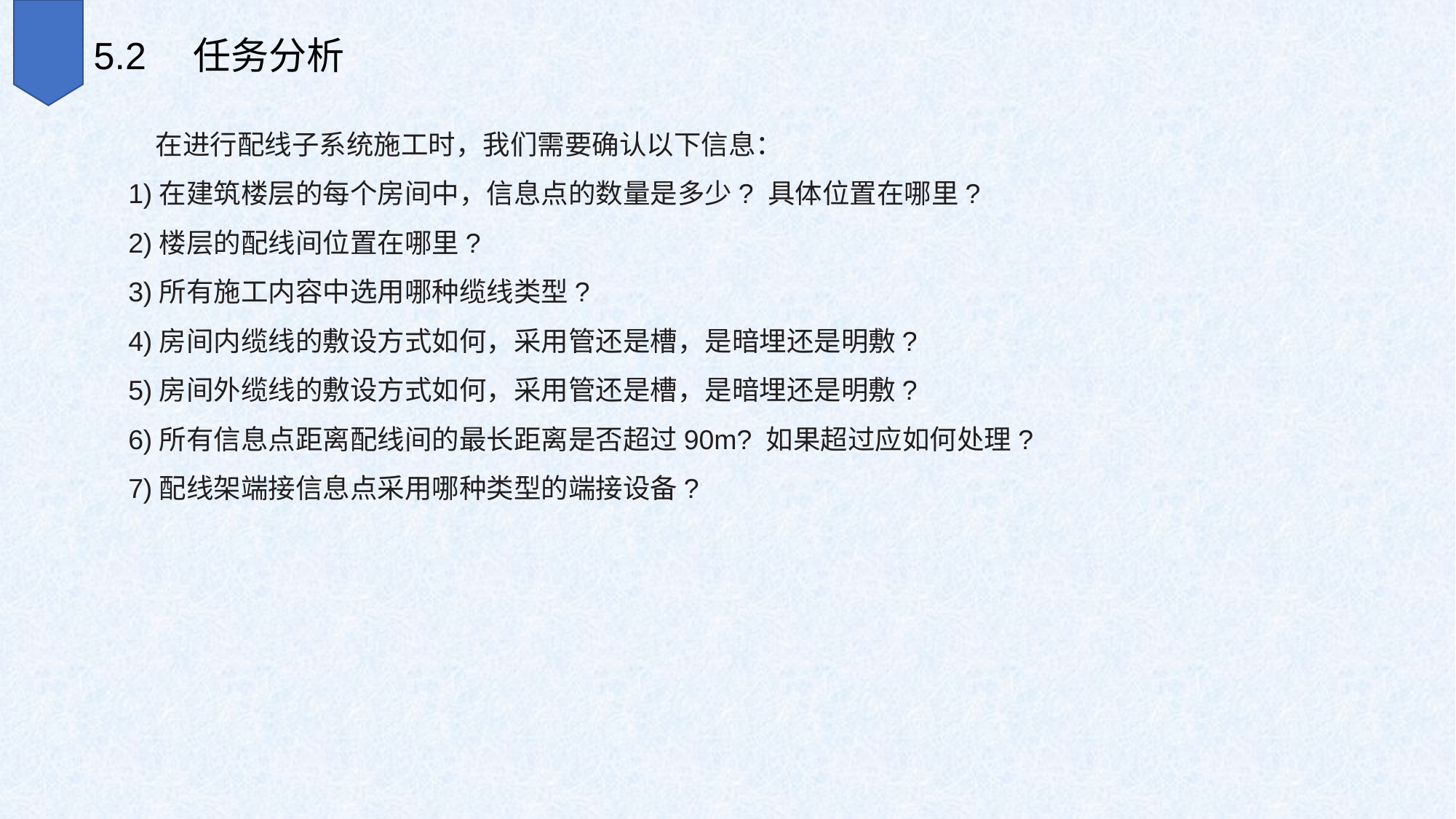

5.2　任务分析
　在进行配线子系统施工时，我们需要确认以下信息：
1)在建筑楼层的每个房间中，信息点的数量是多少? 具体位置在哪里?
2)楼层的配线间位置在哪里?
3)所有施工内容中选用哪种缆线类型?
4)房间内缆线的敷设方式如何，采用管还是槽，是暗埋还是明敷?
5)房间外缆线的敷设方式如何，采用管还是槽，是暗埋还是明敷?
6)所有信息点距离配线间的最长距离是否超过90m? 如果超过应如何处理?
7)配线架端接信息点采用哪种类型的端接设备?